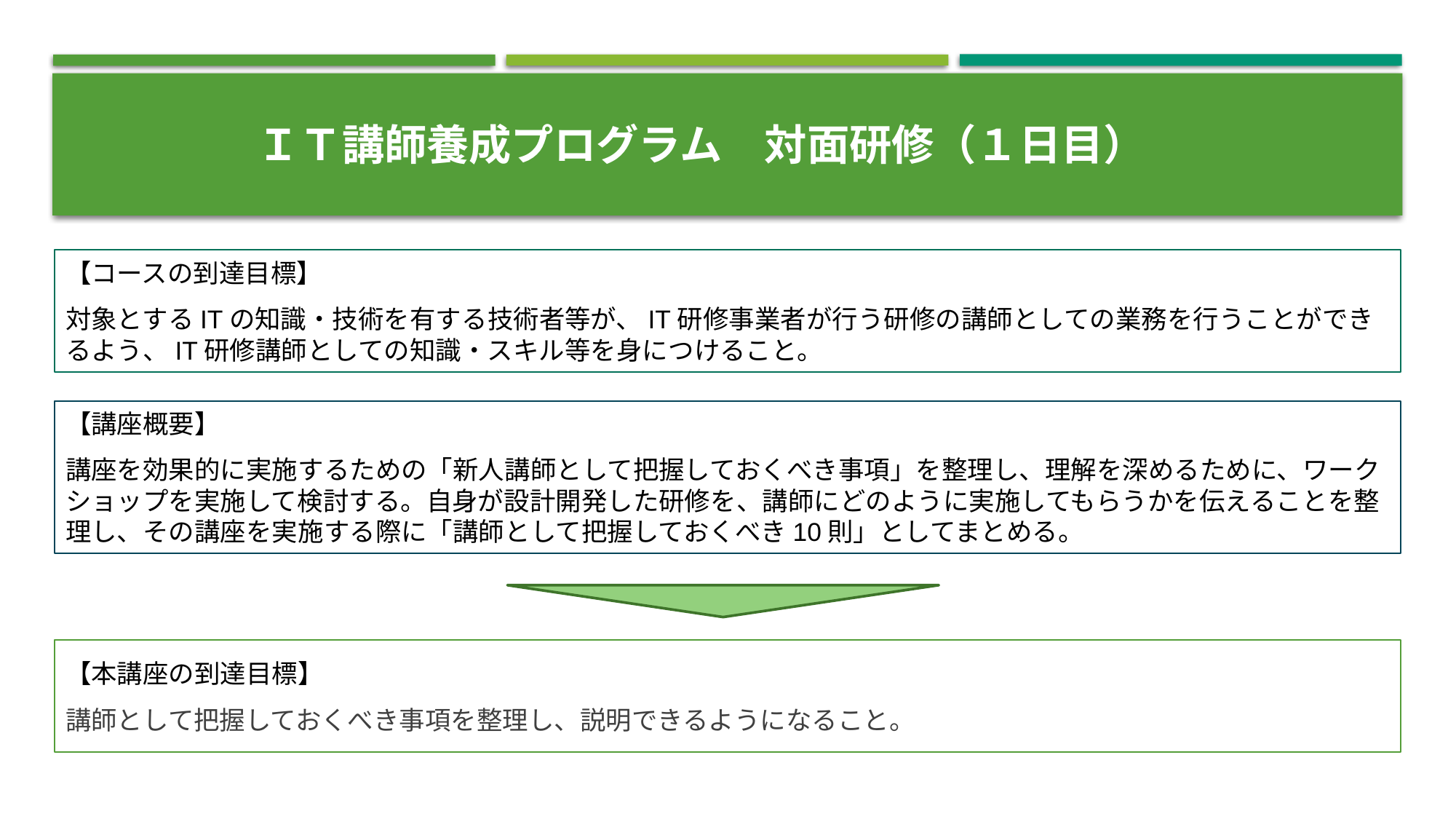

ＩＴ講師養成プログラム　対面研修（１日目）
【コースの到達目標】
対象とするITの知識・技術を有する技術者等が、IT研修事業者が行う研修の講師としての業務を行うことができるよう、IT研修講師としての知識・スキル等を身につけること。
【講座概要】
講座を効果的に実施するための「新人講師として把握しておくべき事項」を整理し、理解を深めるために、ワークショップを実施して検討する。自身が設計開発した研修を、講師にどのように実施してもらうかを伝えることを整理し、その講座を実施する際に「講師として把握しておくべき10則」としてまとめる。

【本講座の到達目標】
講師として把握しておくべき事項を整理し、説明できるようになること。